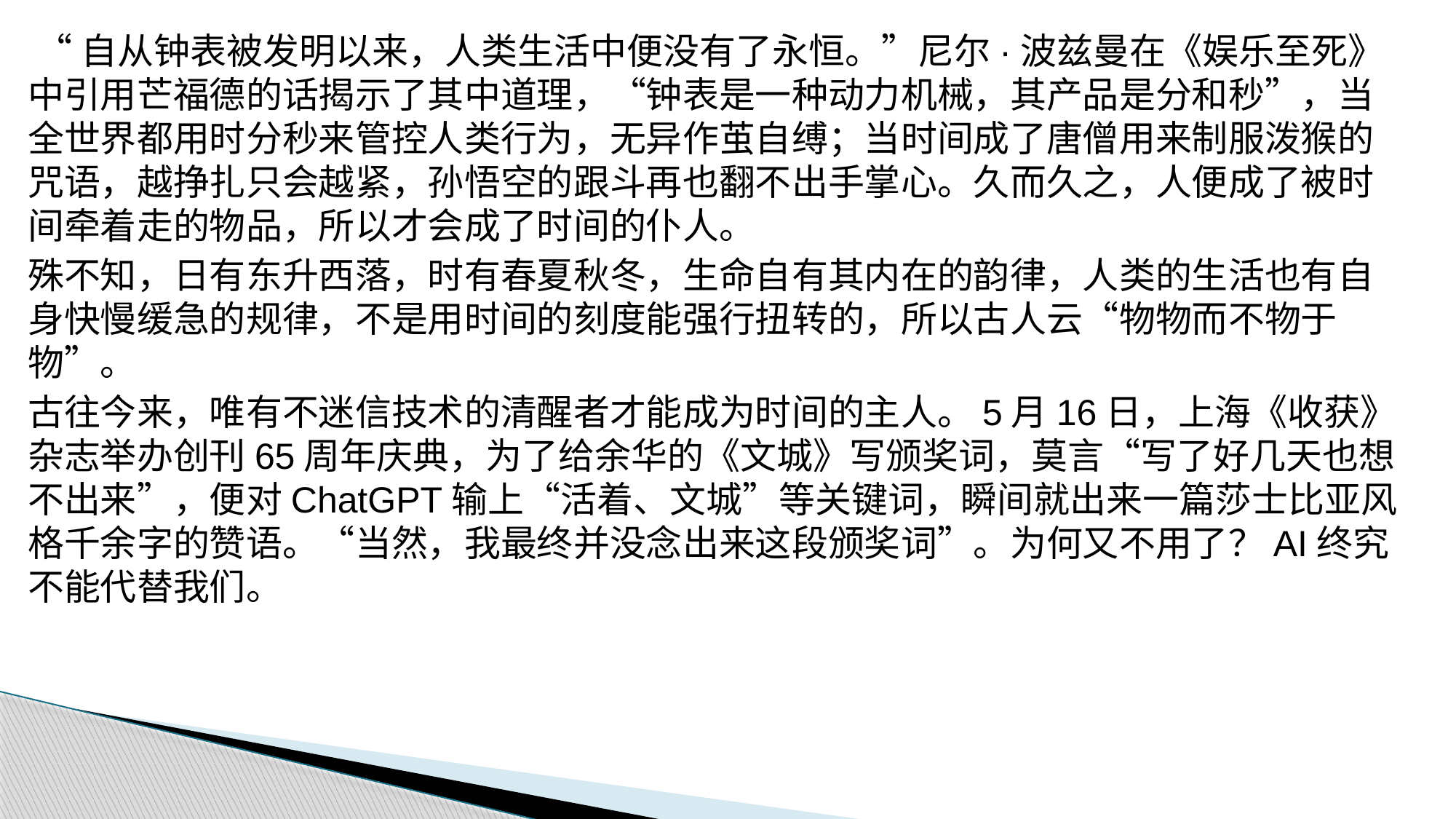

“自从钟表被发明以来，人类生活中便没有了永恒。”尼尔·波兹曼在《娱乐至死》中引用芒福德的话揭示了其中道理，“钟表是一种动力机械，其产品是分和秒”，当全世界都用时分秒来管控人类行为，无异作茧自缚；当时间成了唐僧用来制服泼猴的咒语，越挣扎只会越紧，孙悟空的跟斗再也翻不出手掌心。久而久之，人便成了被时间牵着走的物品，所以才会成了时间的仆人。
殊不知，日有东升西落，时有春夏秋冬，生命自有其内在的韵律，人类的生活也有自身快慢缓急的规律，不是用时间的刻度能强行扭转的，所以古人云“物物而不物于物”。
古往今来，唯有不迷信技术的清醒者才能成为时间的主人。5月16日，上海《收获》杂志举办创刊65周年庆典，为了给余华的《文城》写颁奖词，莫言“写了好几天也想不出来”，便对ChatGPT输上“活着、文城”等关键词，瞬间就出来一篇莎士比亚风格千余字的赞语。“当然，我最终并没念出来这段颁奖词”。为何又不用了？AI终究不能代替我们。